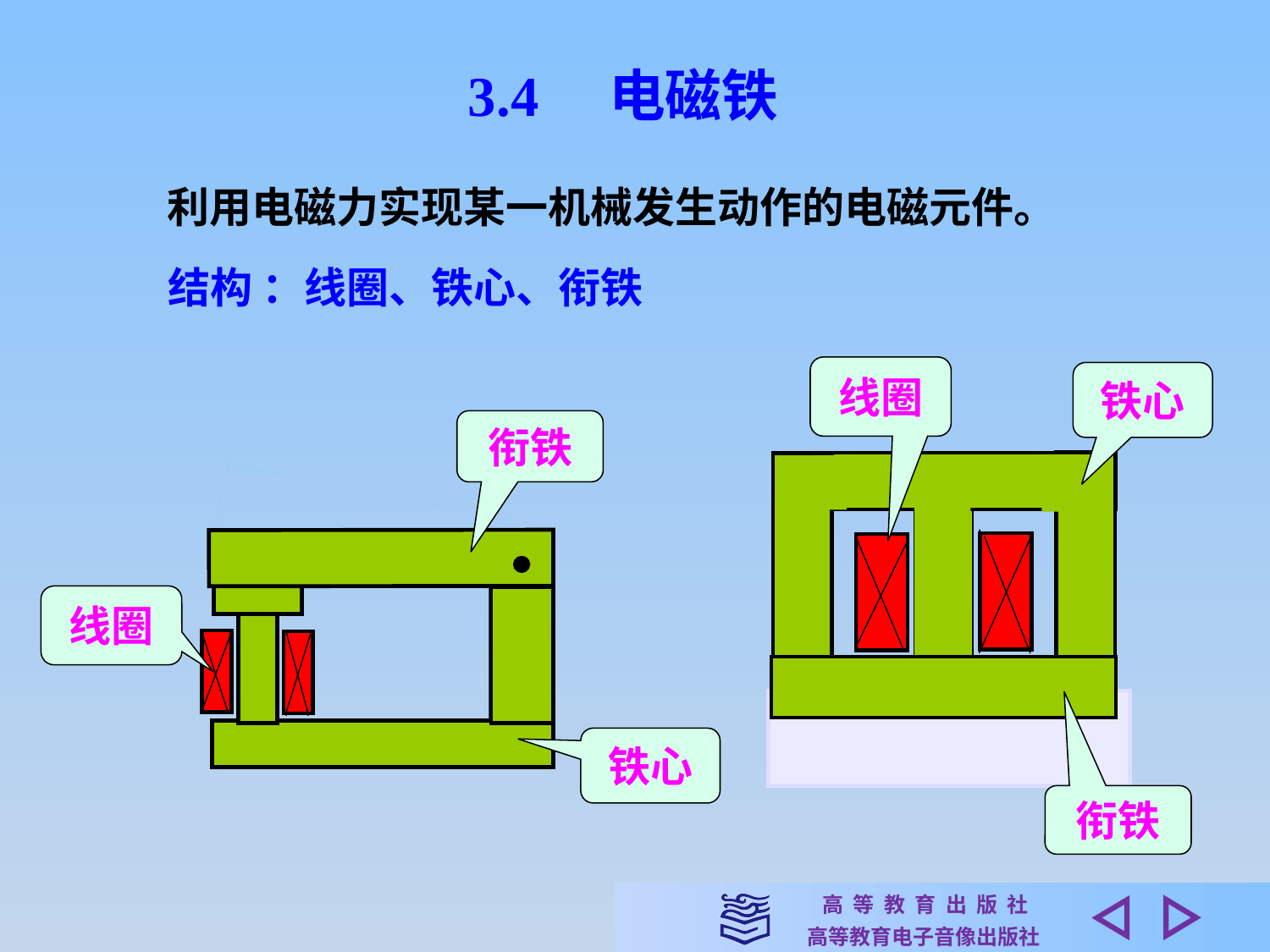

3.4　电磁铁
利用电磁力实现某一机械发生动作的电磁元件。
结构 ：线圈、铁心、衔铁
线圈
铁心
衔铁

线圈

铁心
衔铁